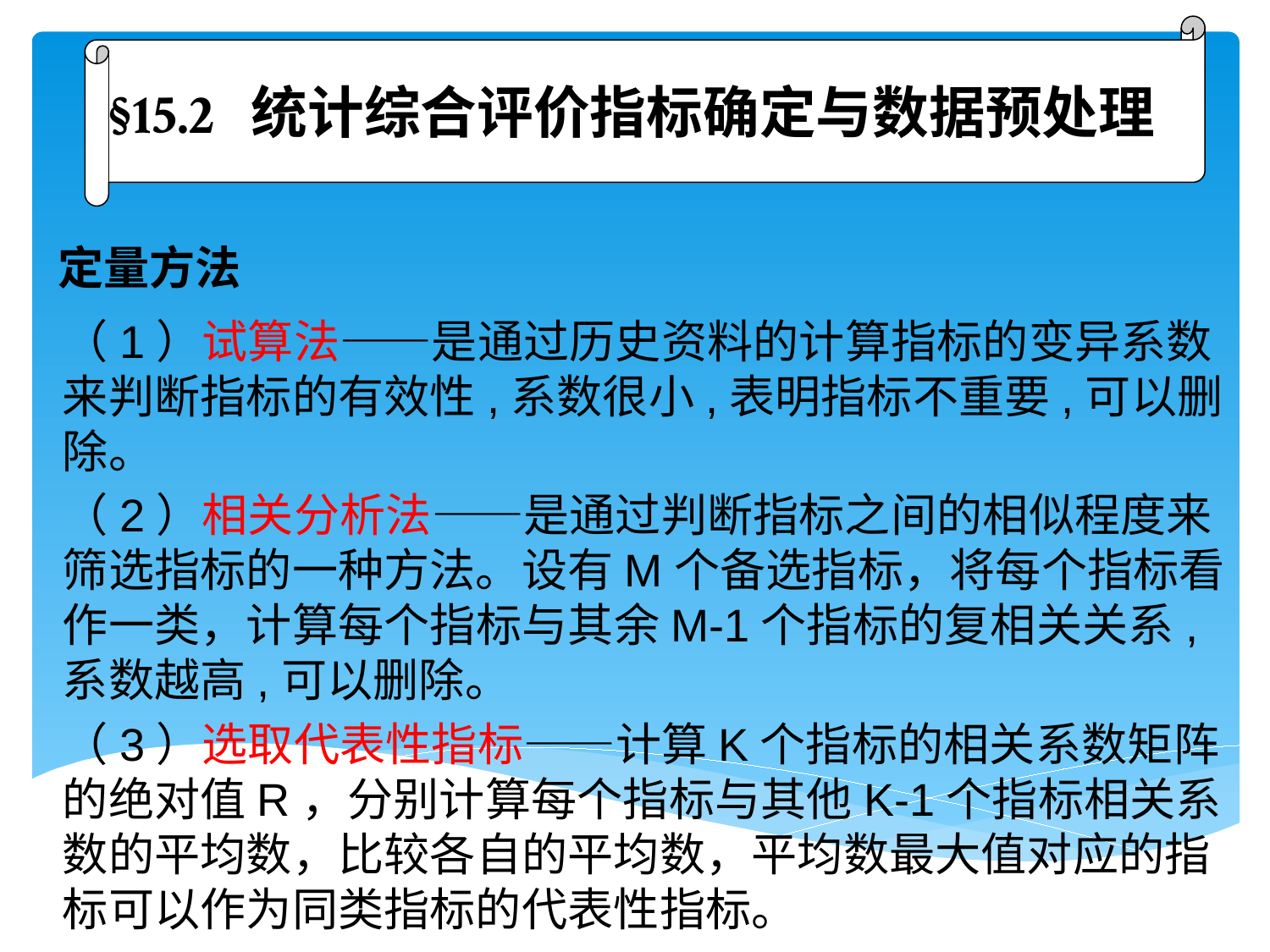

§15.2  统计综合评价指标确定与数据预处理
# 定量方法
（1）试算法——是通过历史资料的计算指标的变异系数来判断指标的有效性,系数很小,表明指标不重要,可以删除。
（2）相关分析法——是通过判断指标之间的相似程度来筛选指标的一种方法。设有M个备选指标，将每个指标看作一类，计算每个指标与其余M-1个指标的复相关关系,系数越高,可以删除。
（3）选取代表性指标——计算K个指标的相关系数矩阵的绝对值R，分别计算每个指标与其他K-1个指标相关系数的平均数，比较各自的平均数，平均数最大值对应的指标可以作为同类指标的代表性指标。